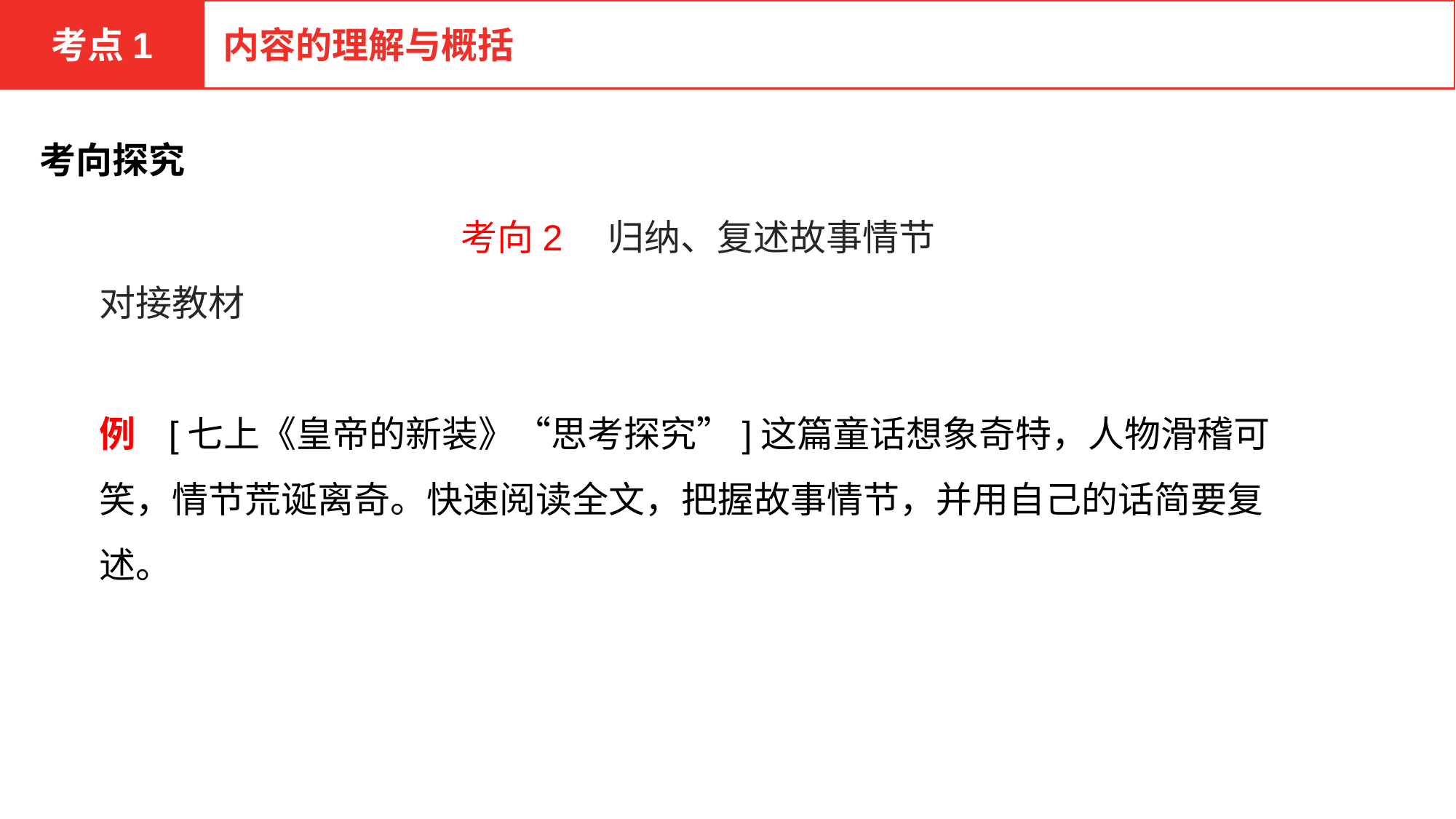

考点1
内容的理解与概括
考向探究
考向2　归纳、复述故事情节
对接教材

例   [七上《皇帝的新装》“思考探究”]这篇童话想象奇特，人物滑稽可笑，情节荒诞离奇。快速阅读全文，把握故事情节，并用自己的话简要复述。